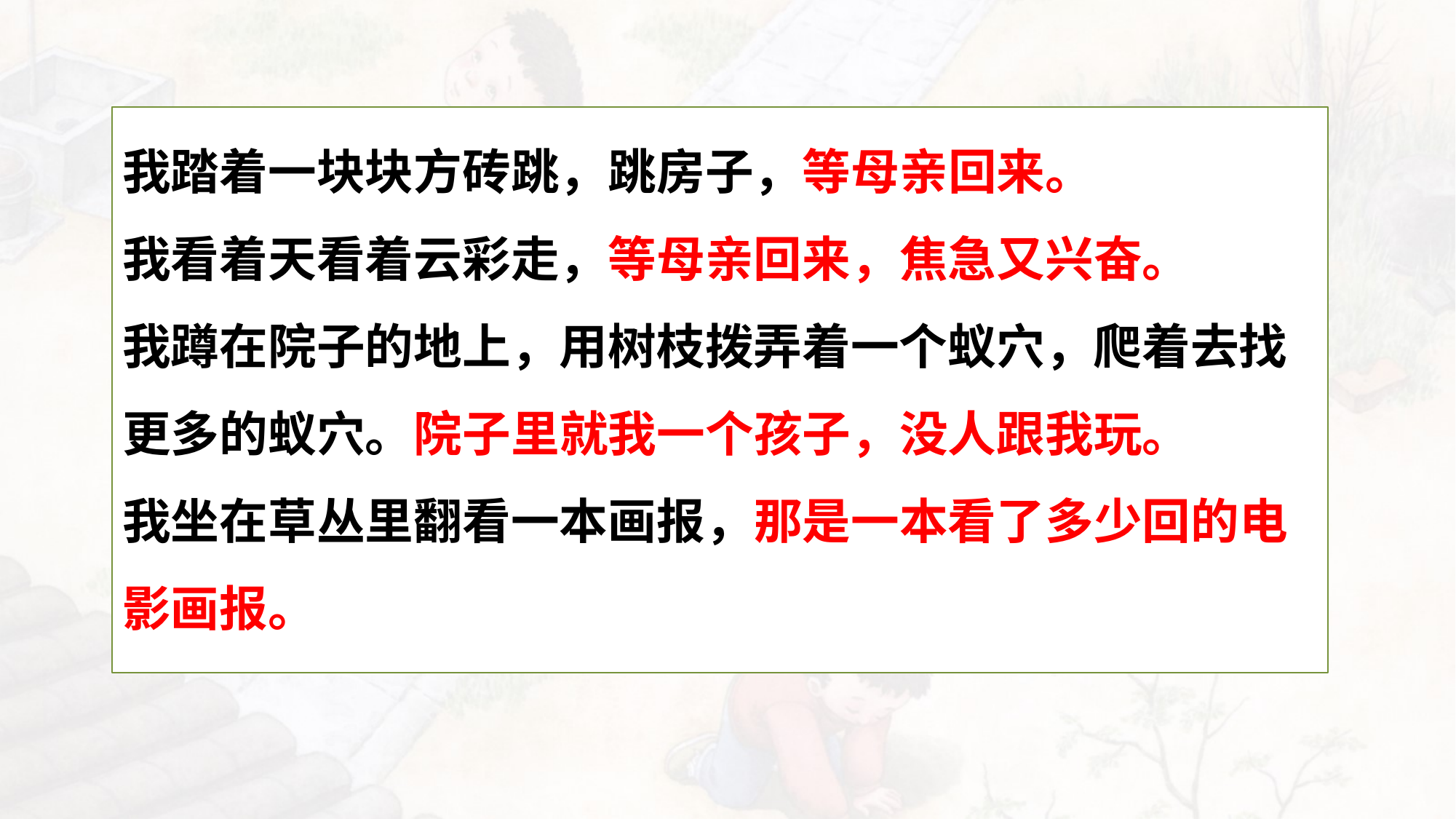

我踏着一块块方砖跳，跳房子，等母亲回来。
我看着天看着云彩走，等母亲回来，焦急又兴奋。
我蹲在院子的地上，用树枝拨弄着一个蚁穴，爬着去找更多的蚁穴。院子里就我一个孩子，没人跟我玩。
我坐在草丛里翻看一本画报，那是一本看了多少回的电影画报。